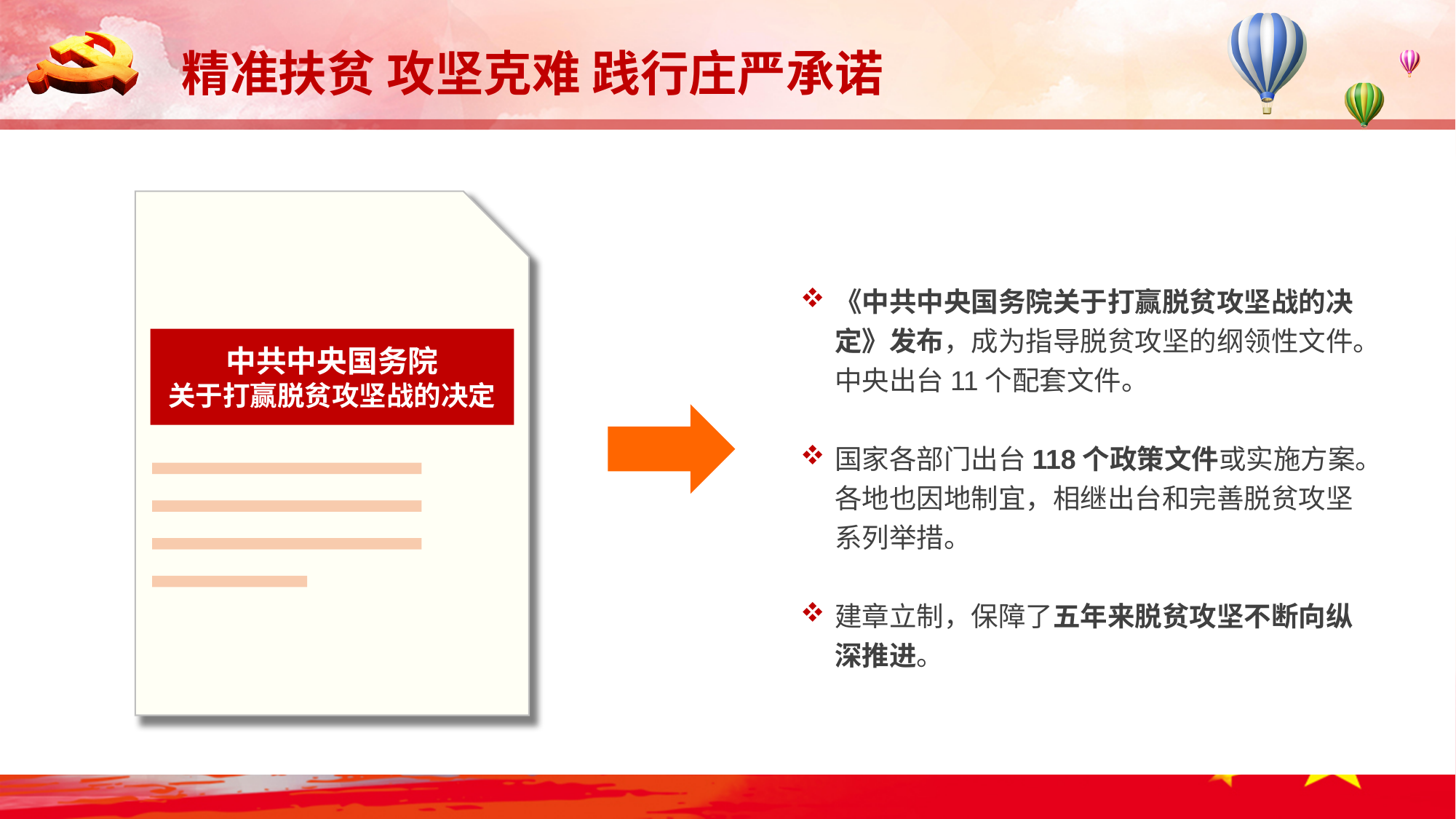

中共中央国务院
关于打赢脱贫攻坚战的决定

《中共中央国务院关于打赢脱贫攻坚战的决定》发布，成为指导脱贫攻坚的纲领性文件。中央出台11个配套文件。

国家各部门出台118个政策文件或实施方案。各地也因地制宜，相继出台和完善脱贫攻坚系列举措。

建章立制，保障了五年来脱贫攻坚不断向纵深推进。